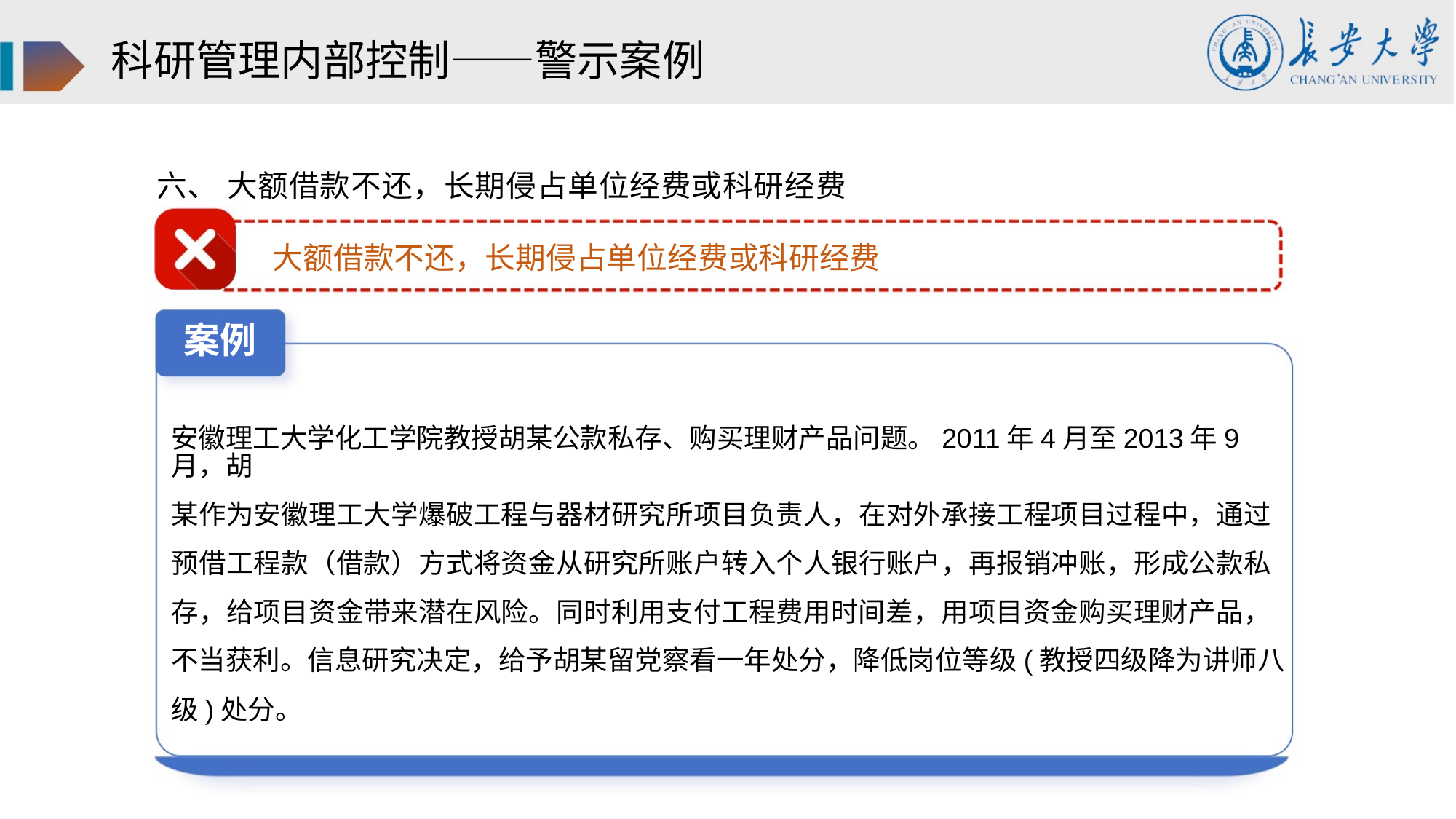

科研管理内部控制——警示案例
六、 大额借款不还，长期侵占单位经费或科研经费
大额借款不还，长期侵占单位经费或科研经费
案例
安徽理工大学化工学院教授胡某公款私存、购买理财产品问题。2011年4月至2013年9月，胡
某作为安徽理工大学爆破工程与器材研究所项目负责人，在对外承接工程项目过程中，通过
预借工程款（借款）方式将资金从研究所账户转入个人银行账户，再报销冲账，形成公款私
存，给项目资金带来潜在风险。同时利用支付工程费用时间差，用项目资金购买理财产品，
不当获利。信息研究决定，给予胡某留党察看一年处分，降低岗位等级(教授四级降为讲师八
级)处分。